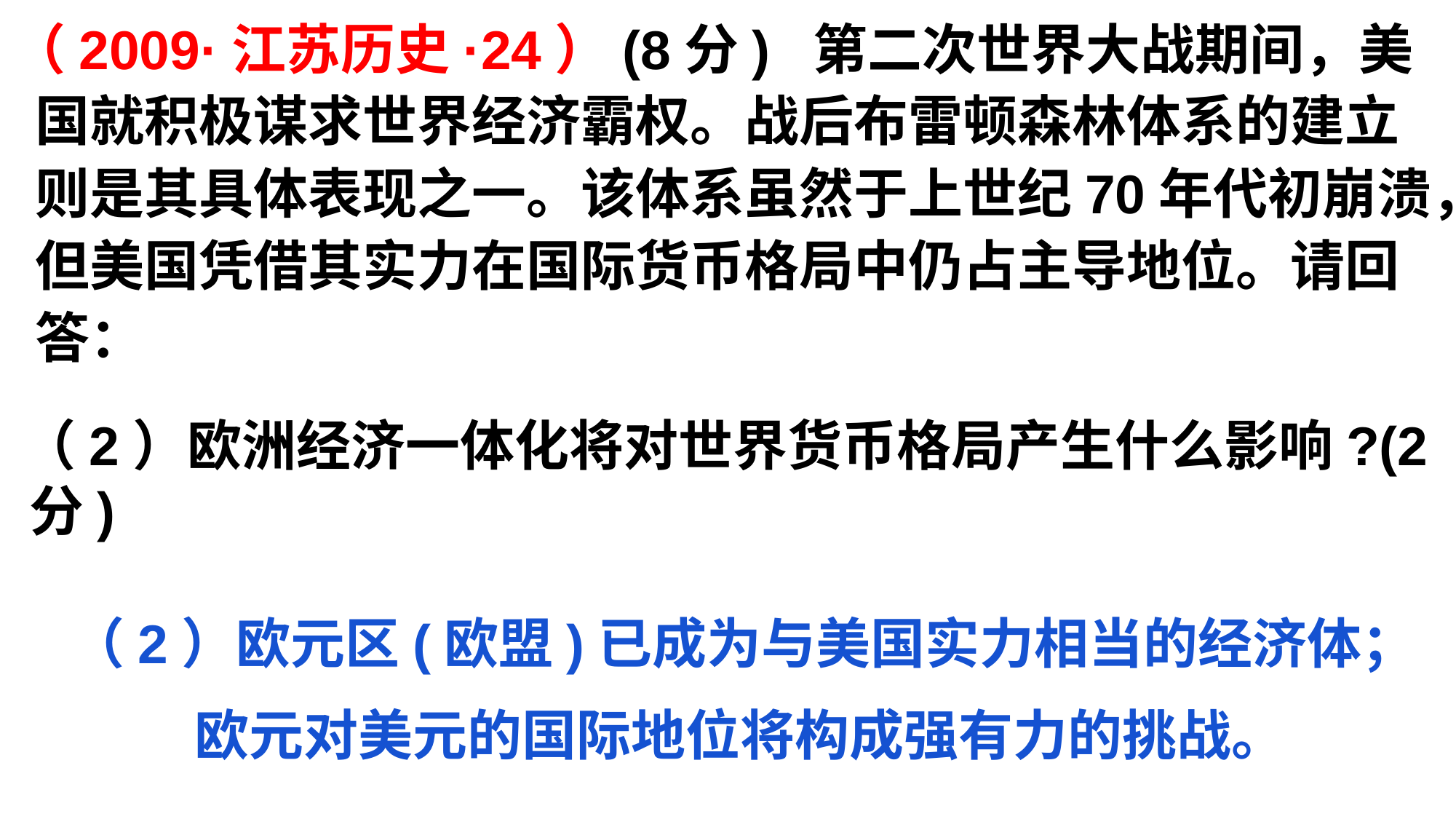

（2009·江苏历史·24）(8分)  第二次世界大战期间，美国就积极谋求世界经济霸权。战后布雷顿森林体系的建立则是其具体表现之一。该体系虽然于上世纪70年代初崩溃，但美国凭借其实力在国际货币格局中仍占主导地位。请回答：
（2）欧洲经济一体化将对世界货币格局产生什么影响?(2分)
（2）欧元区(欧盟)已成为与美国实力相当的经济体；
         欧元对美元的国际地位将构成强有力的挑战。